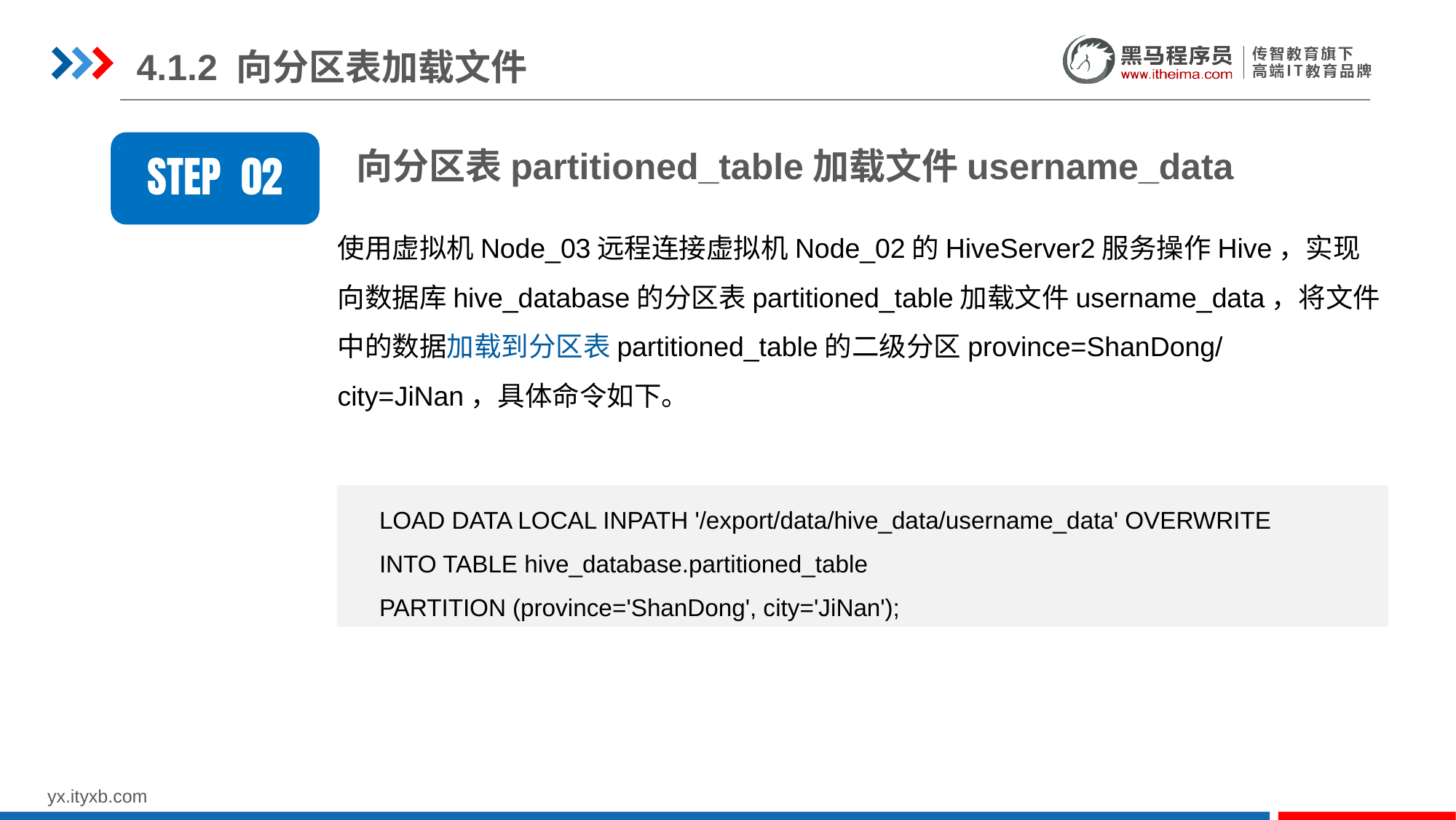

4.1.2 向分区表加载文件

向分区表partitioned_table加载文件username_data

STEP  02
使用虚拟机Node_03远程连接虚拟机Node_02的HiveServer2服务操作Hive，实现向数据库hive_database的分区表partitioned_table加载文件username_data，将文件中的数据加载到分区表partitioned_table的二级分区province=ShanDong/city=JiNan，具体命令如下。
LOAD DATA LOCAL INPATH '/export/data/hive_data/username_data' OVERWRITE
INTO TABLE hive_database.partitioned_table
PARTITION (province='ShanDong', city='JiNan');